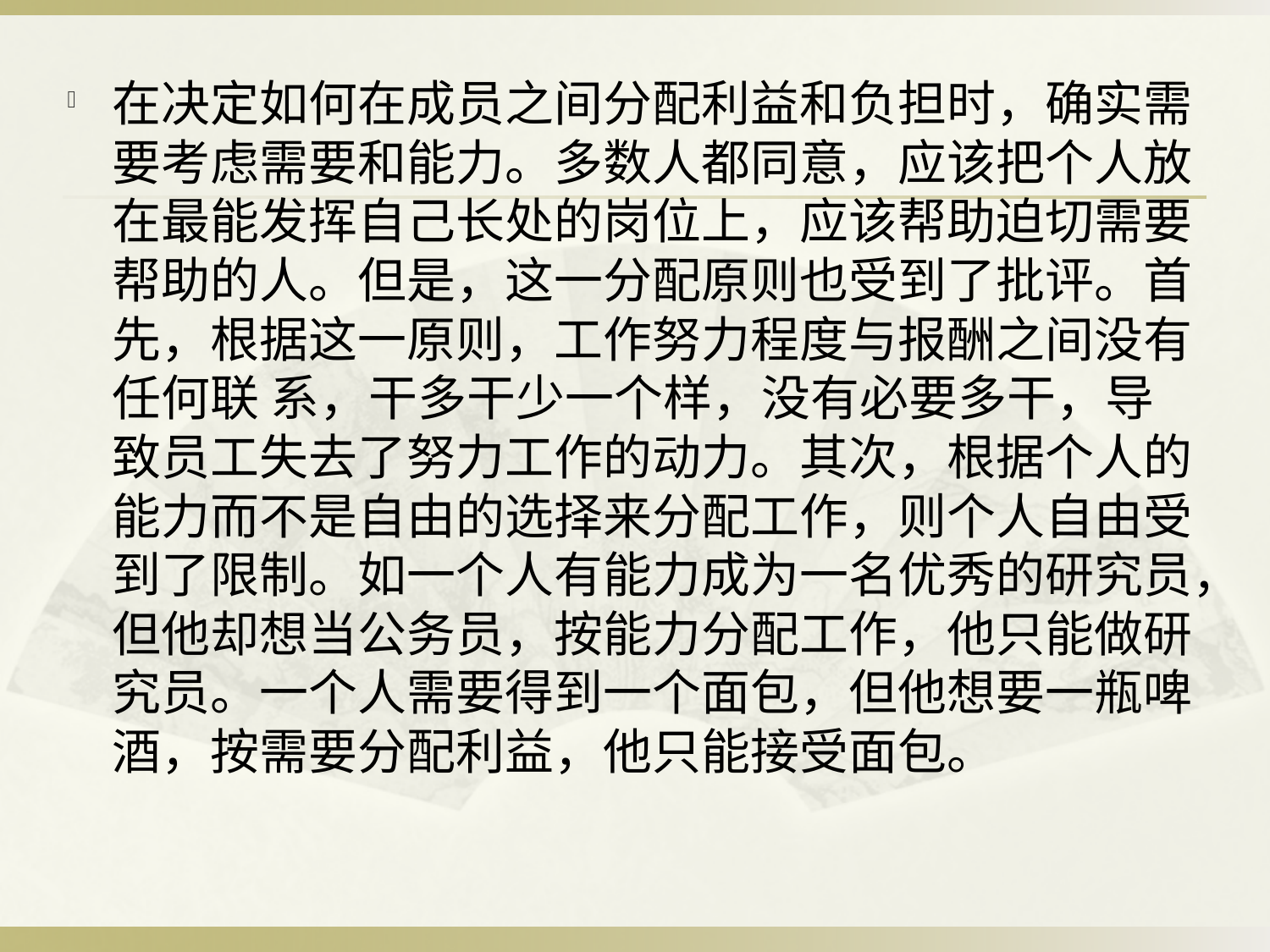

#
在决定如何在成员之间分配利益和负担时，确实需要考虑需要和能力。多数人都同意，应该把个人放在最能发挥自己长处的岗位上，应该帮助迫切需要帮助的人。但是，这一分配原则也受到了批评。首先，根据这一原则，工作努力程度与报酬之间没有任何联 系，干多干少一个样，没有必要多干，导致员工失去了努力工作的动力。其次，根据个人的能力而不是自由的选择来分配工作，则个人自由受到了限制。如一个人有能力成为一名优秀的研究员，但他却想当公务员，按能力分配工作，他只能做研究员。一个人需要得到一个面包，但他想要一瓶啤酒，按需要分配利益，他只能接受面包。